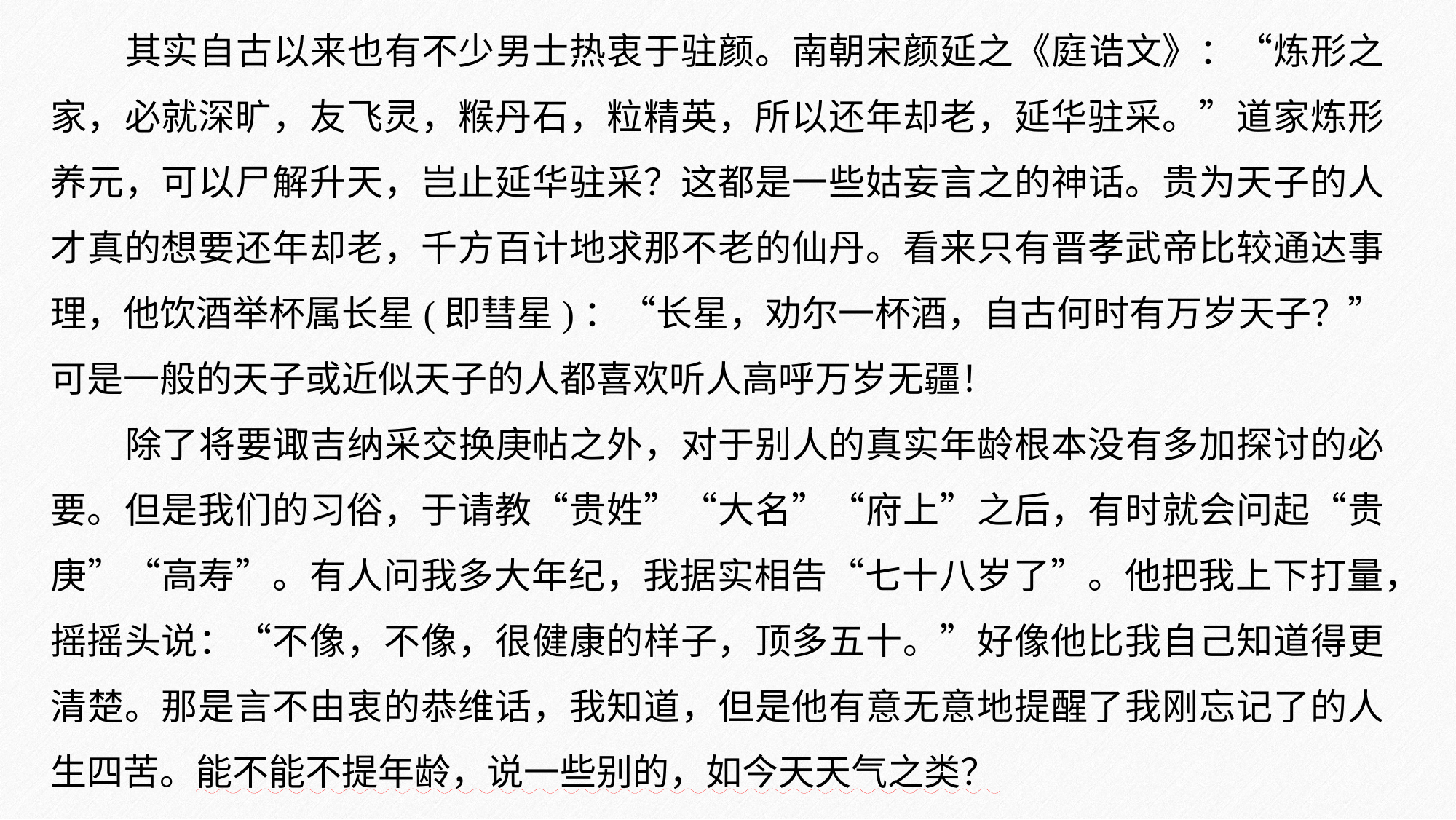

其实自古以来也有不少男士热衷于驻颜。南朝宋颜延之《庭诰文》：“炼形之家，必就深旷，友飞灵，糇丹石，粒精英，所以还年却老，延华驻采。”道家炼形养元，可以尸解升天，岂止延华驻采？这都是一些姑妄言之的神话。贵为天子的人才真的想要还年却老，千方百计地求那不老的仙丹。看来只有晋孝武帝比较通达事理，他饮酒举杯属长星(即彗星)：“长星，劝尔一杯酒，自古何时有万岁天子？”可是一般的天子或近似天子的人都喜欢听人高呼万岁无疆！
除了将要诹吉纳采交换庚帖之外，对于别人的真实年龄根本没有多加探讨的必要。但是我们的习俗，于请教“贵姓”“大名”“府上”之后，有时就会问起“贵庚”“高寿”。有人问我多大年纪，我据实相告“七十八岁了”。他把我上下打量，摇摇头说：“不像，不像，很健康的样子，顶多五十。”好像他比我自己知道得更清楚。那是言不由衷的恭维话，我知道，但是他有意无意地提醒了我刚忘记了的人生四苦。能不能不提年龄，说一些别的，如今天天气之类？